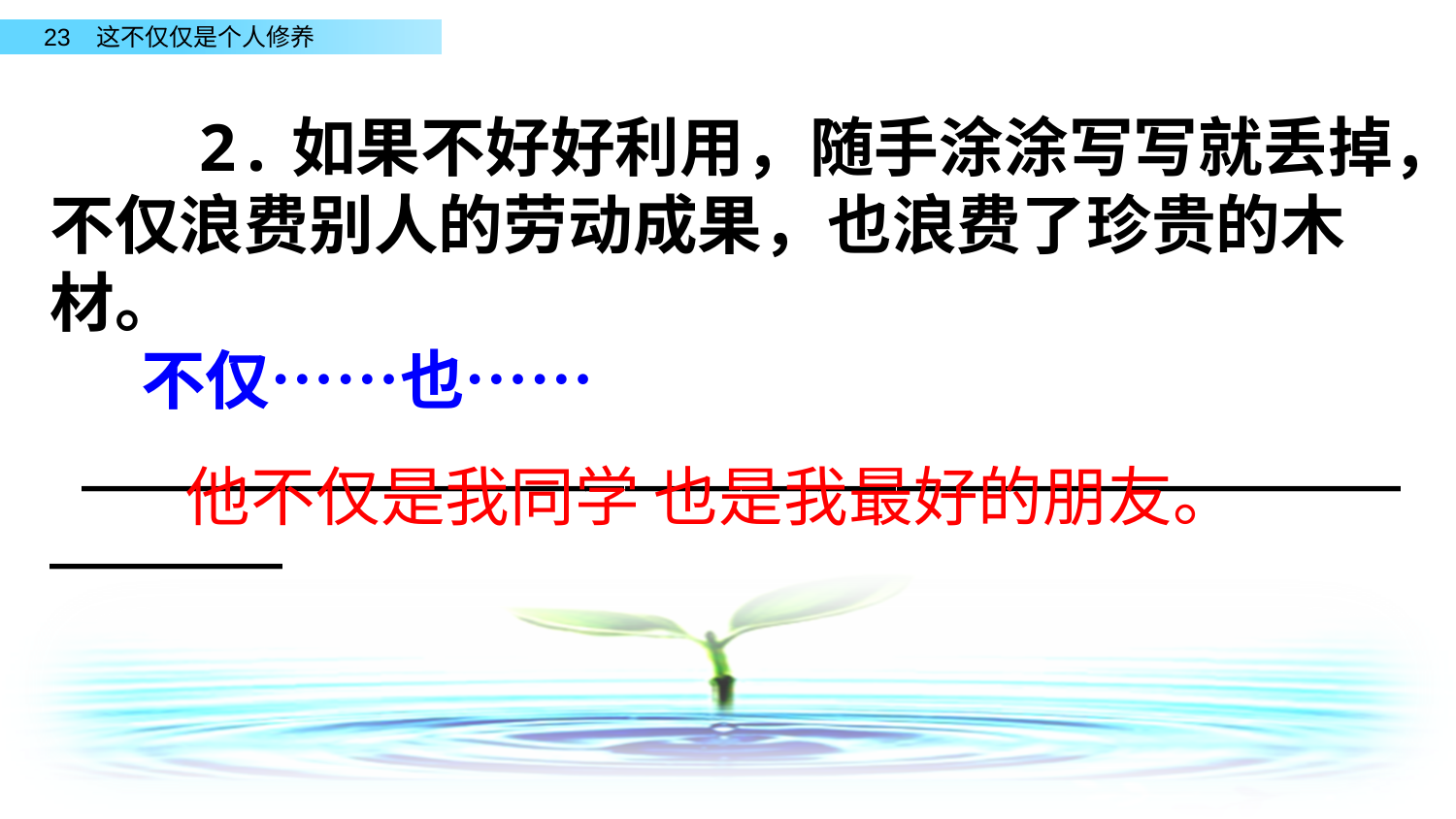

2.如果不好好利用，随手涂涂写写就丢掉，不仅浪费别人的劳动成果，也浪费了珍贵的木材。
   不仅……也……
________________________________________
他不仅是我同学 也是我最好的朋友。